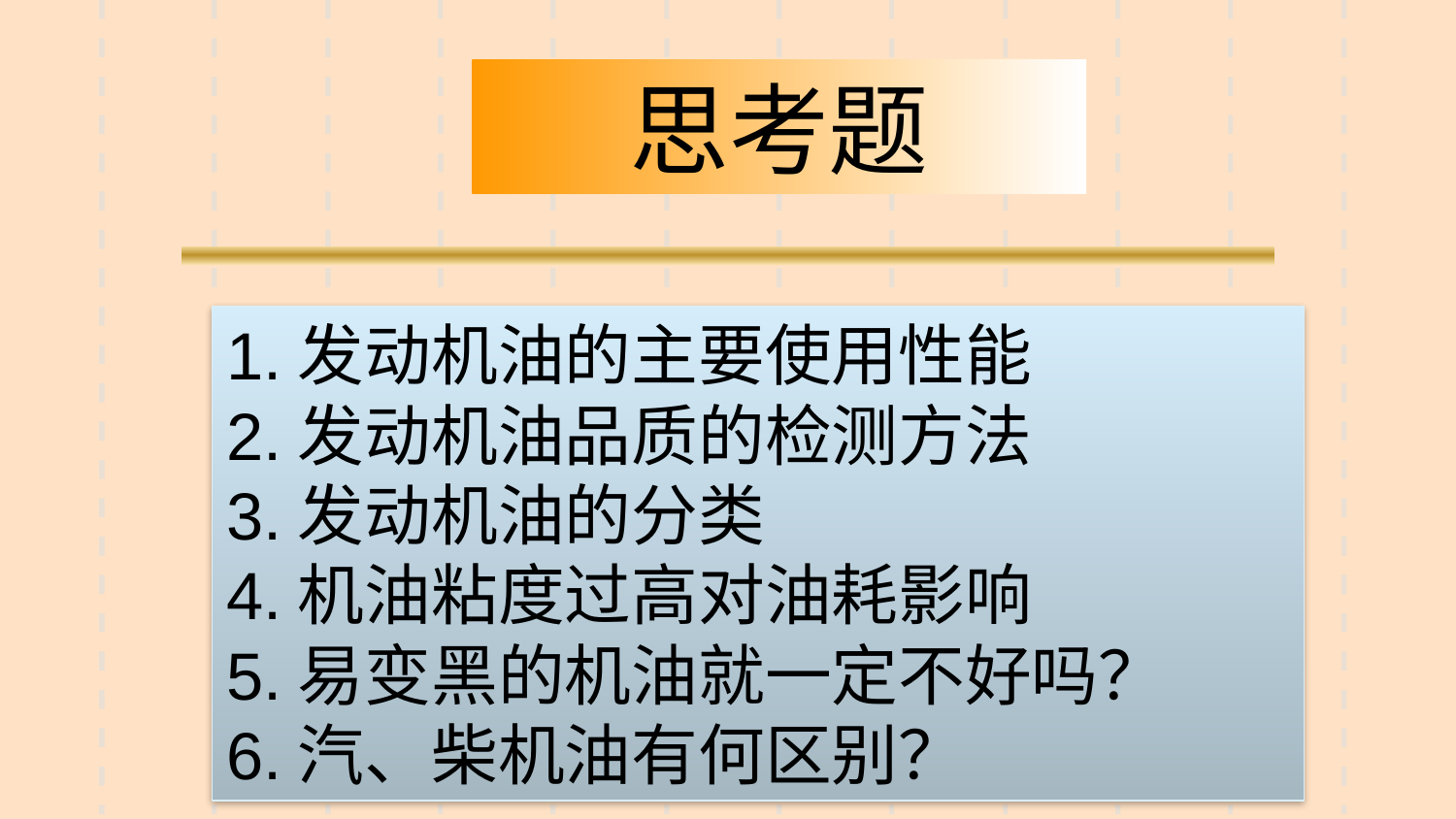

思考题

1.发动机油的主要使用性能
2.发动机油品质的检测方法
3.发动机油的分类
4.机油粘度过高对油耗影响
5.易变黑的机油就一定不好吗？
6.汽、柴机油有何区别？